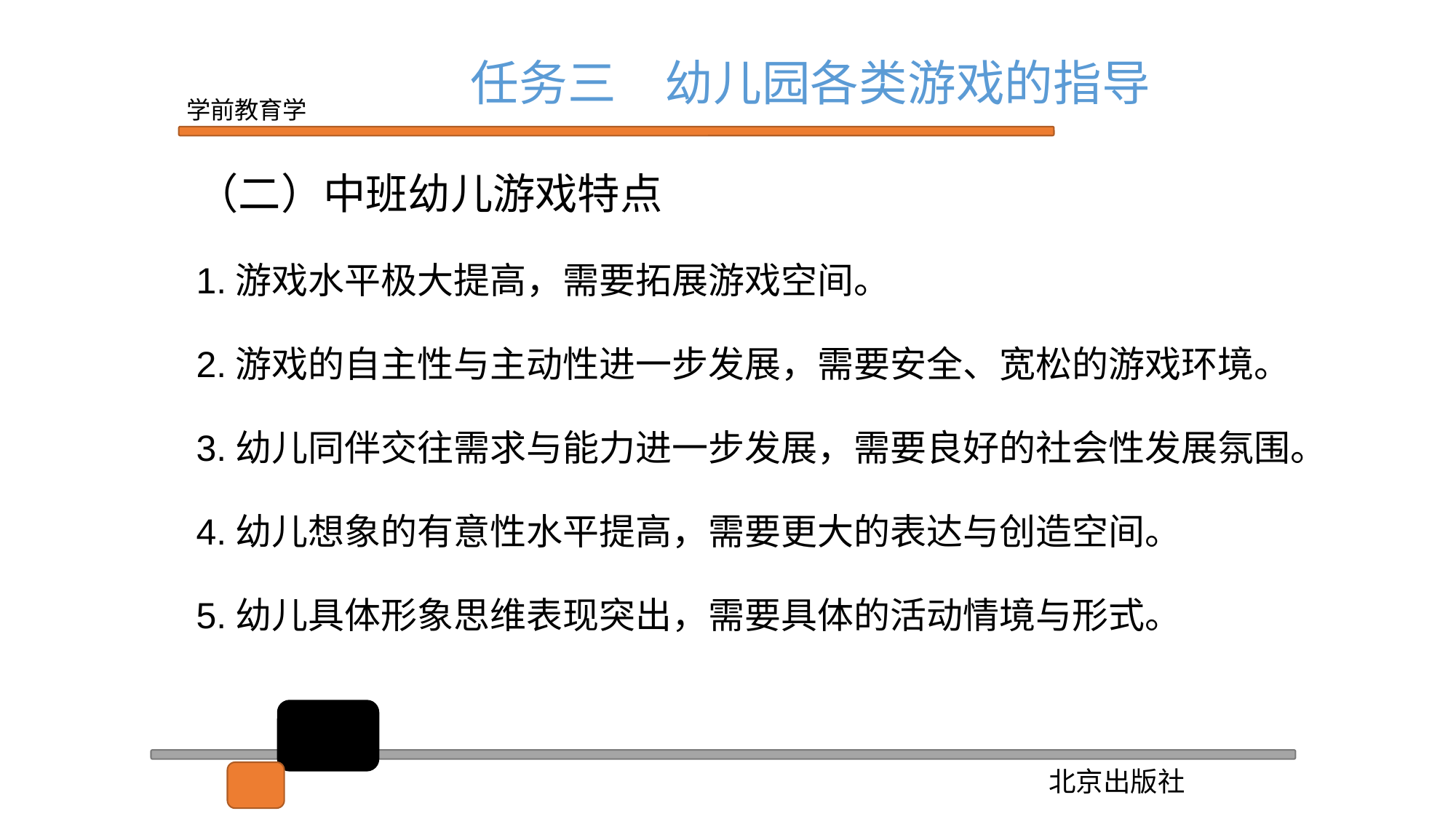

任务三　幼儿园各类游戏的指导
（二）中班幼儿游戏特点
1.游戏水平极大提高，需要拓展游戏空间。
2.游戏的自主性与主动性进一步发展，需要安全、宽松的游戏环境。
3.幼儿同伴交往需求与能力进一步发展，需要良好的社会性发展氛围。
4.幼儿想象的有意性水平提高，需要更大的表达与创造空间。
5.幼儿具体形象思维表现突出，需要具体的活动情境与形式。